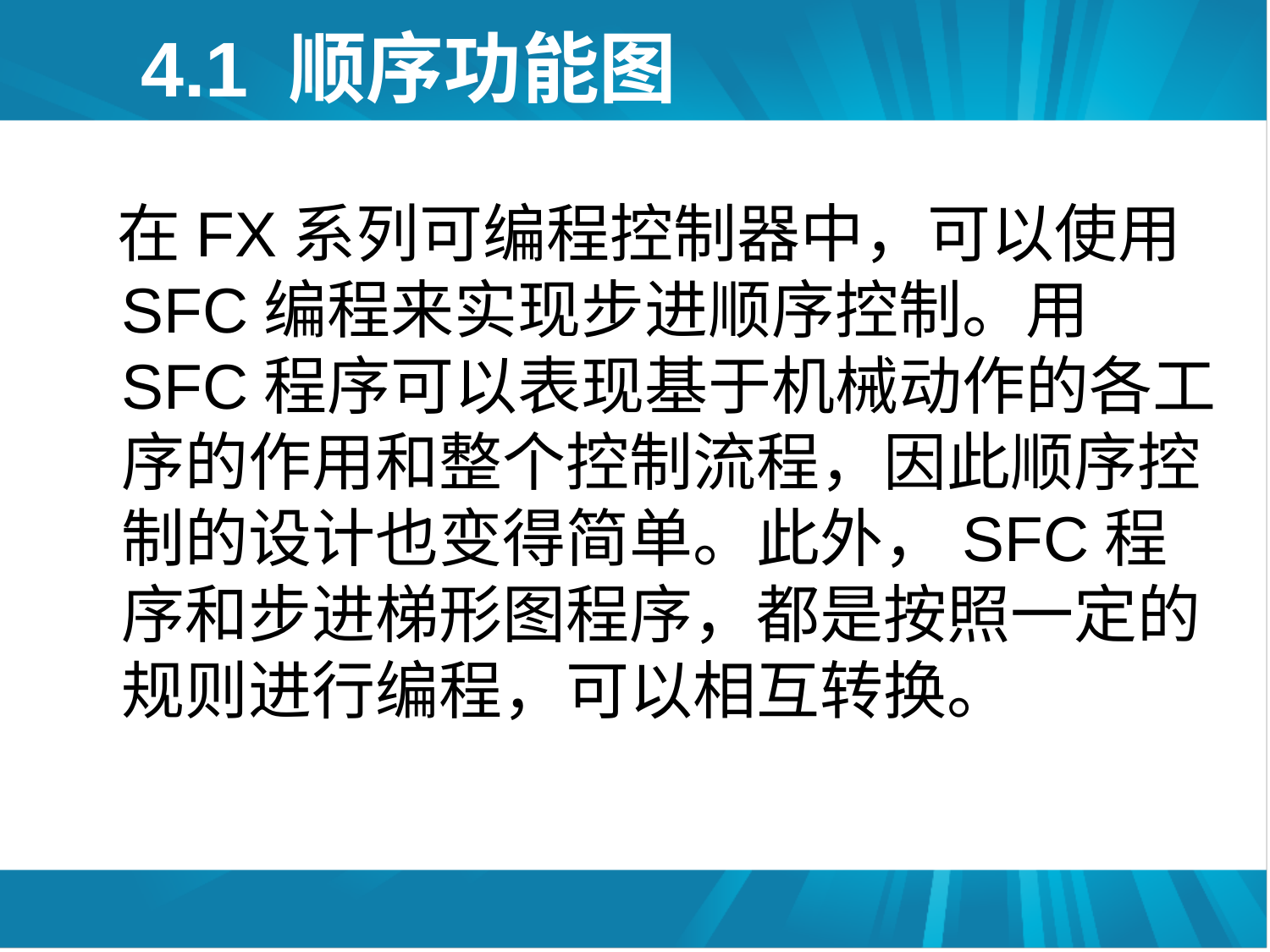

# 4.1 顺序功能图
  在FX系列可编程控制器中，可以使用SFC编程来实现步进顺序控制。用SFC程序可以表现基于机械动作的各工序的作用和整个控制流程，因此顺序控制的设计也变得简单。此外，SFC程序和步进梯形图程序，都是按照一定的规则进行编程，可以相互转换。